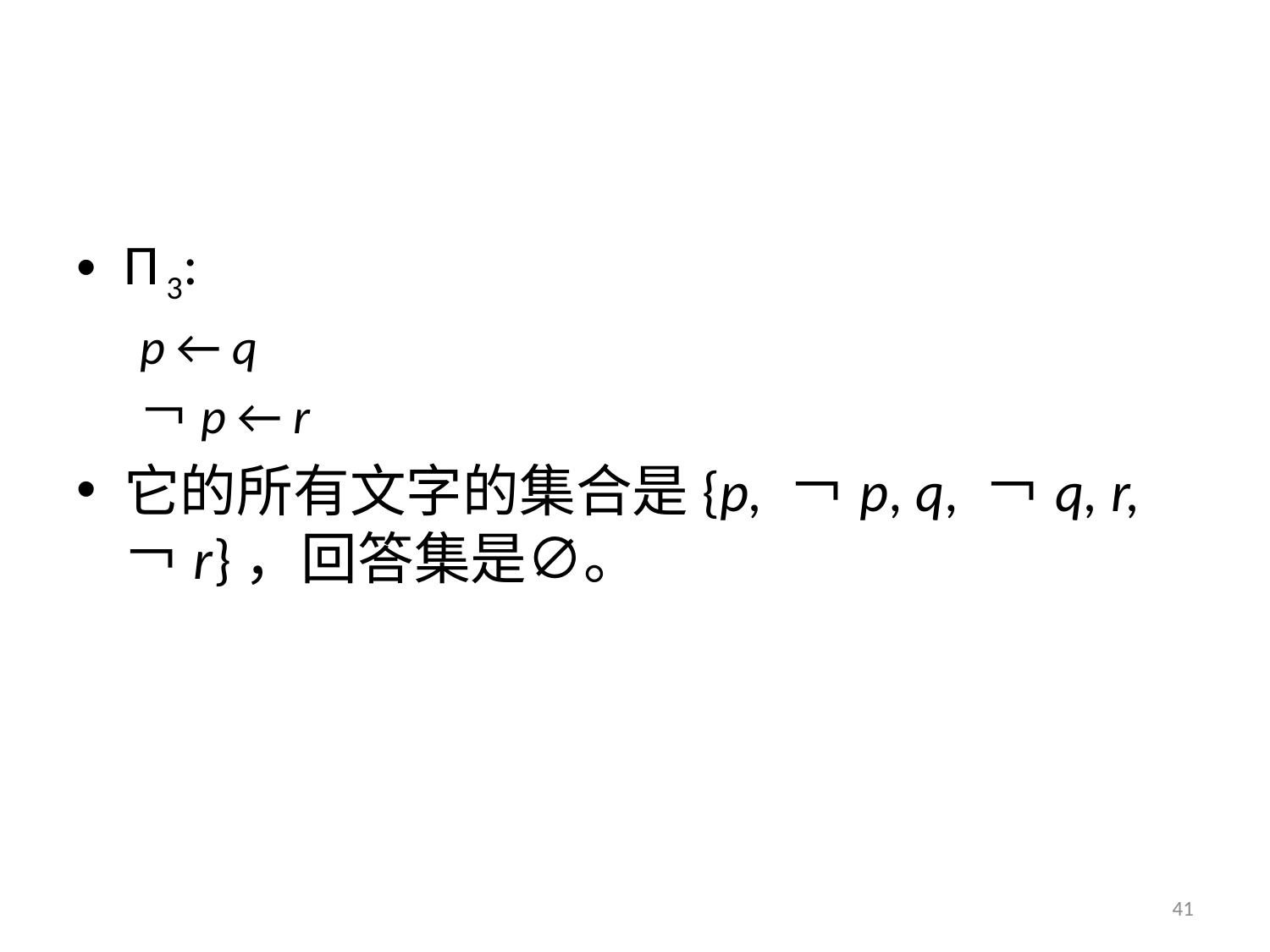

Π 3:
p ← q
￢p ← r
它的所有文字的集合是{p, ￢p, q, ￢q, r, ￢r}，回答集是∅。
41